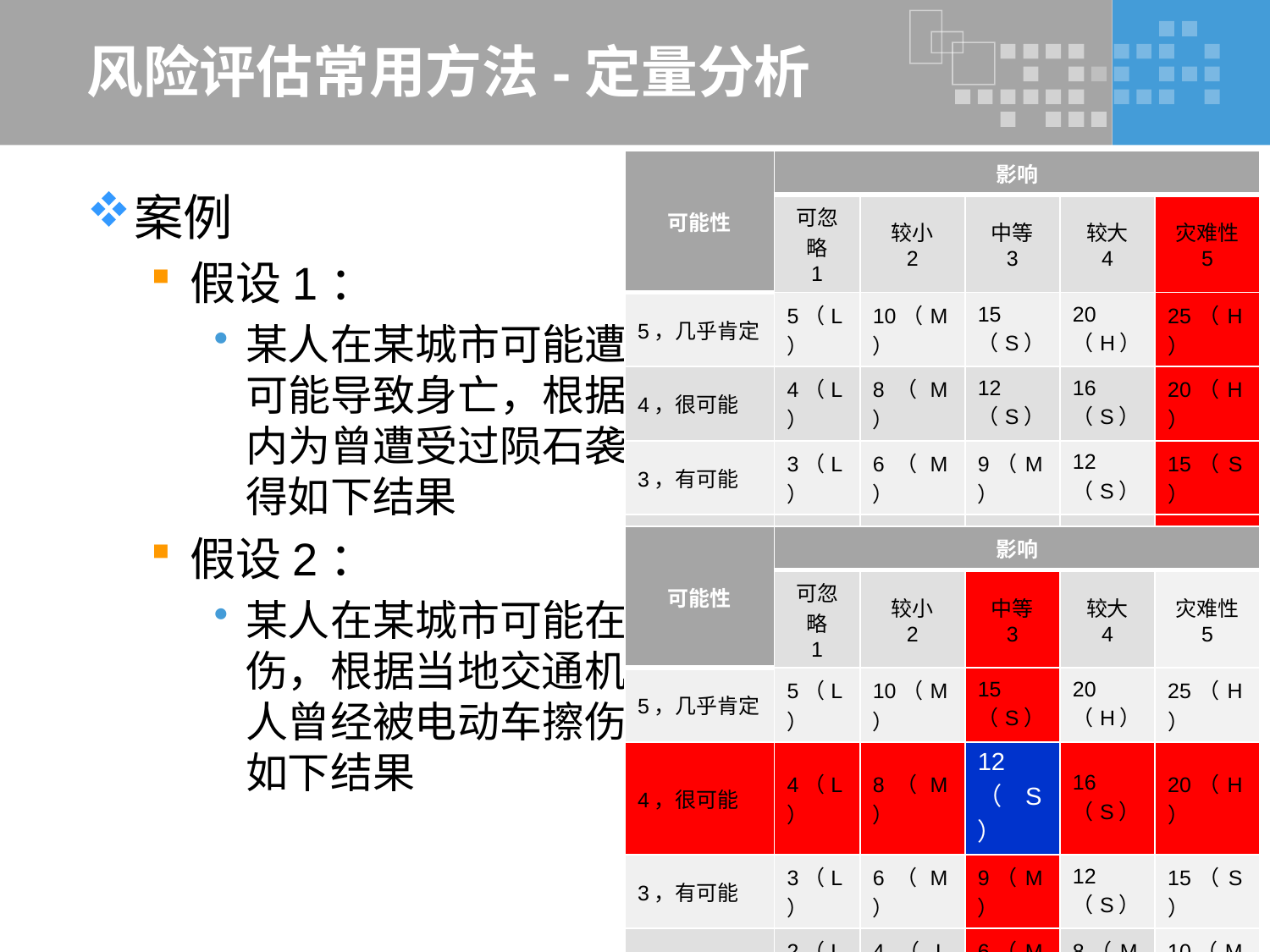

# 风险评估常用方法-定量分析
| 可能性 | 影响 |  |  |  |  |
| --- | --- | --- | --- | --- | --- |
|  | 可忽略 1 | 较小 2 | 中等 3 | 较大 4 | 灾难性 5 |
| 5，几乎肯定 | 5（L） | 10（M） | 15（S） | 20（H） | 25（H） |
| 4，很可能 | 4（L） | 8（M） | 12（S） | 16（S） | 20（H） |
| 3，有可能 | 3（L） | 6（M） | 9（M） | 12（S） | 15（S） |
| 2，不太可能 | 2（L） | 4（L） | 6（M） | 8（M） | 10（M） |
| 1，很罕见 | 1（L） | 2（L） | 3（L） | 4（L） | 5（L） |
案例
假设1：
某人在某城市可能遭受陨石袭击，一旦被陨石击中可能导致身亡，根据当地天文数据，该城市100年内为曾遭受过陨石袭击，通过风险评估矩阵可以获得如下结果
假设2：
某人在某城市可能在马路上被电动车碰撞导致受伤，根据当地交通机构统计，平均每100人就有一人曾经被电动车擦伤，通过风险评估矩阵可以获得如下结果
| 可能性 | 影响 |  |  |  |  |
| --- | --- | --- | --- | --- | --- |
|  | 可忽略 1 | 较小 2 | 中等 3 | 较大 4 | 灾难性 5 |
| 5，几乎肯定 | 5（L） | 10（M） | 15（S） | 20（H） | 25（H） |
| 4，很可能 | 4（L） | 8（M） | 12（S） | 16（S） | 20（H） |
| 3，有可能 | 3（L） | 6（M） | 9（M） | 12（S） | 15（S） |
| 2，不太可能 | 2（L） | 4（L） | 6（M） | 8（M） | 10（M） |
| 1，很罕见 | 1（L） | 2（L） | 3（L） | 4（L） | 5（L） |
18